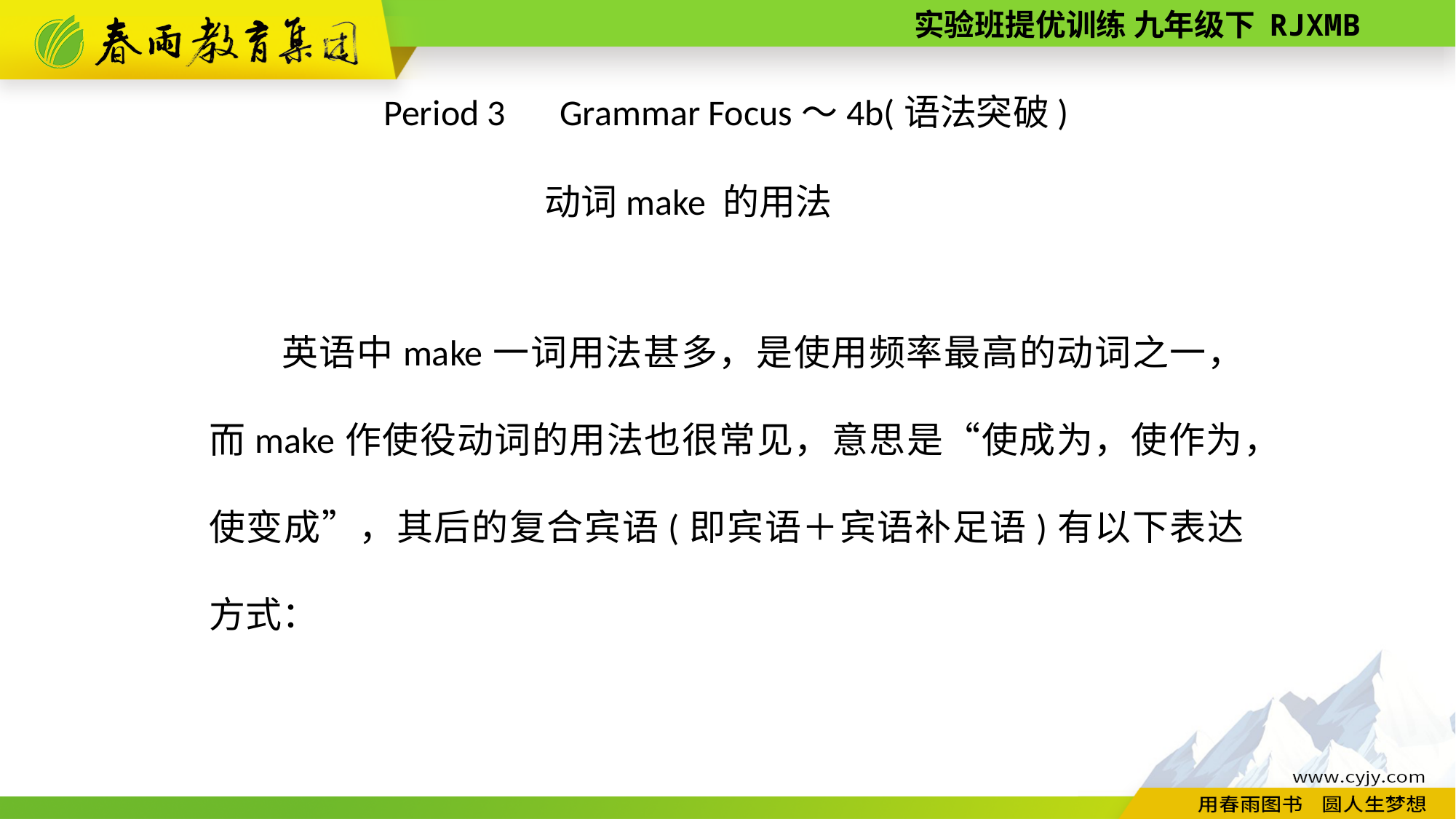

Period 3　Grammar Focus～4b(语法突破)
动词make 的用法
英语中make一词用法甚多，是使用频率最高的动词之一，而make作使役动词的用法也很常见，意思是“使成为，使作为，使变成”，其后的复合宾语(即宾语＋宾语补足语)有以下表达方式：